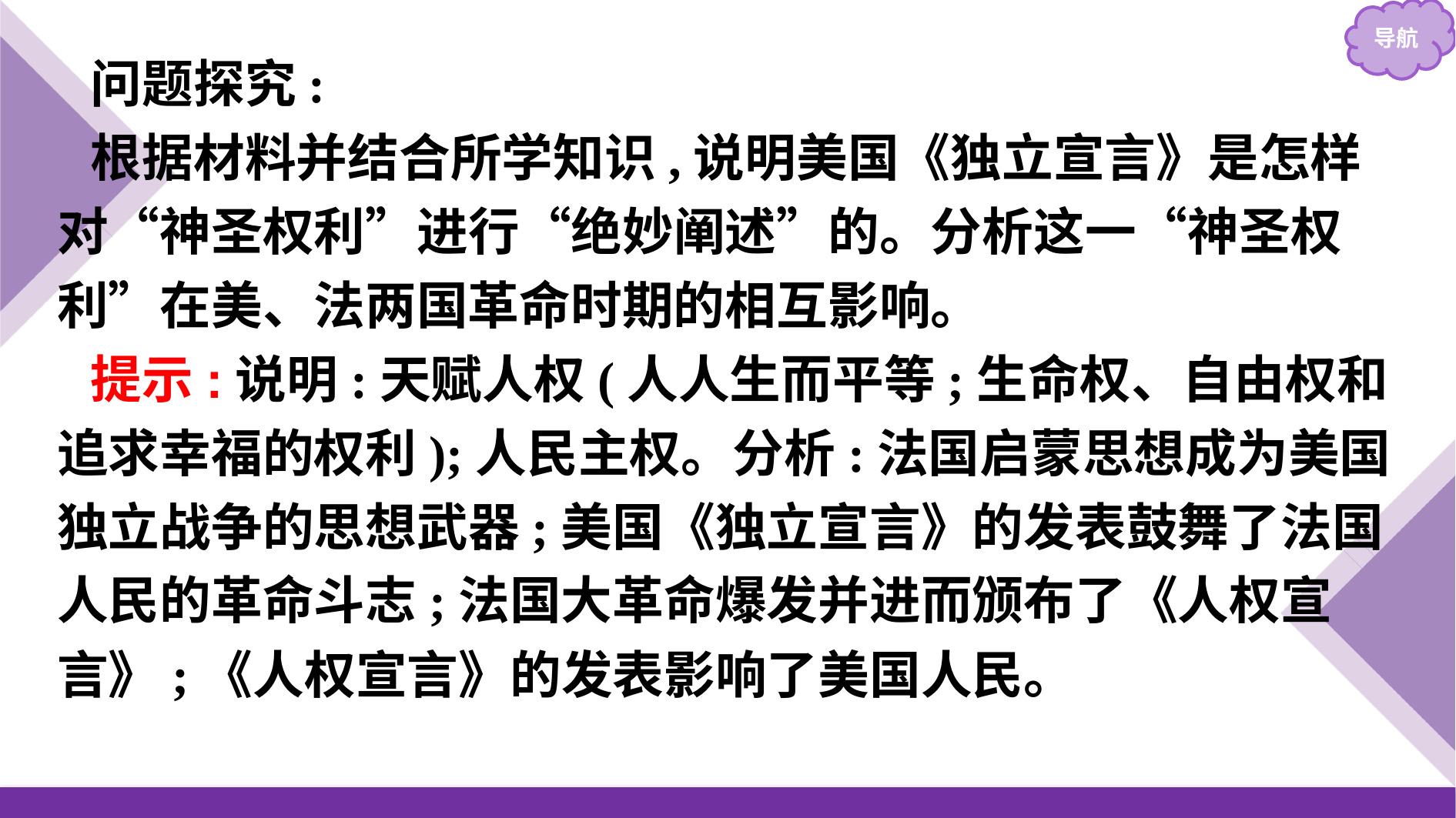

问题探究:
根据材料并结合所学知识,说明美国《独立宣言》是怎样对“神圣权利”进行“绝妙阐述”的。分析这一“神圣权利”在美、法两国革命时期的相互影响。
提示:说明:天赋人权(人人生而平等;生命权、自由权和追求幸福的权利);人民主权。分析:法国启蒙思想成为美国独立战争的思想武器;美国《独立宣言》的发表鼓舞了法国人民的革命斗志;法国大革命爆发并进而颁布了《人权宣言》;《人权宣言》的发表影响了美国人民。